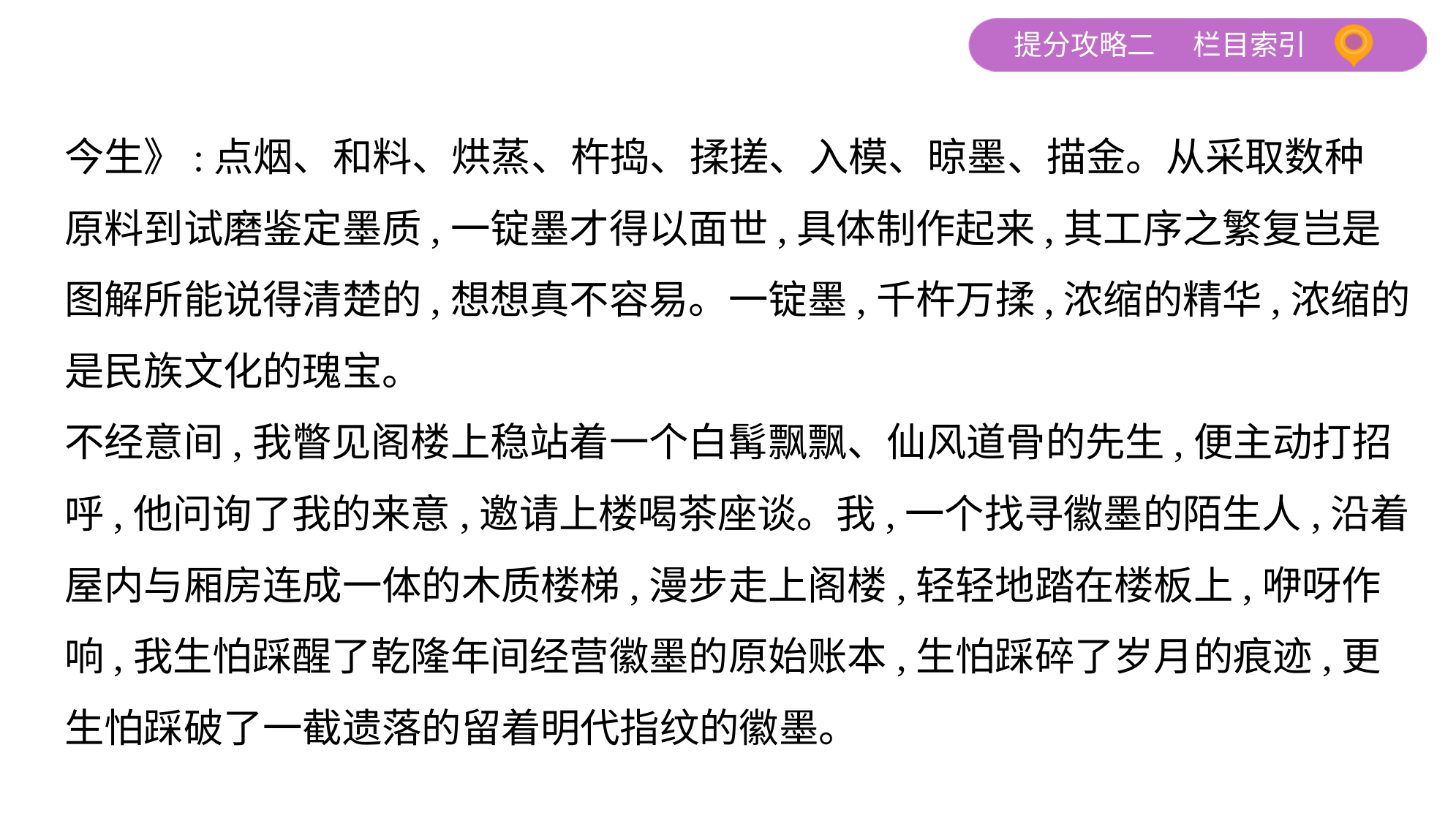

今生》:点烟、和料、烘蒸、杵捣、揉搓、入模、晾墨、描金。从采取数种
原料到试磨鉴定墨质,一锭墨才得以面世,具体制作起来,其工序之繁复岂是
图解所能说得清楚的,想想真不容易。一锭墨,千杵万揉,浓缩的精华,浓缩的
是民族文化的瑰宝。
不经意间,我瞥见阁楼上稳站着一个白髯飘飘、仙风道骨的先生,便主动打招
呼,他问询了我的来意,邀请上楼喝茶座谈。我,一个找寻徽墨的陌生人,沿着
屋内与厢房连成一体的木质楼梯,漫步走上阁楼,轻轻地踏在楼板上,咿呀作
响,我生怕踩醒了乾隆年间经营徽墨的原始账本,生怕踩碎了岁月的痕迹,更
生怕踩破了一截遗落的留着明代指纹的徽墨。